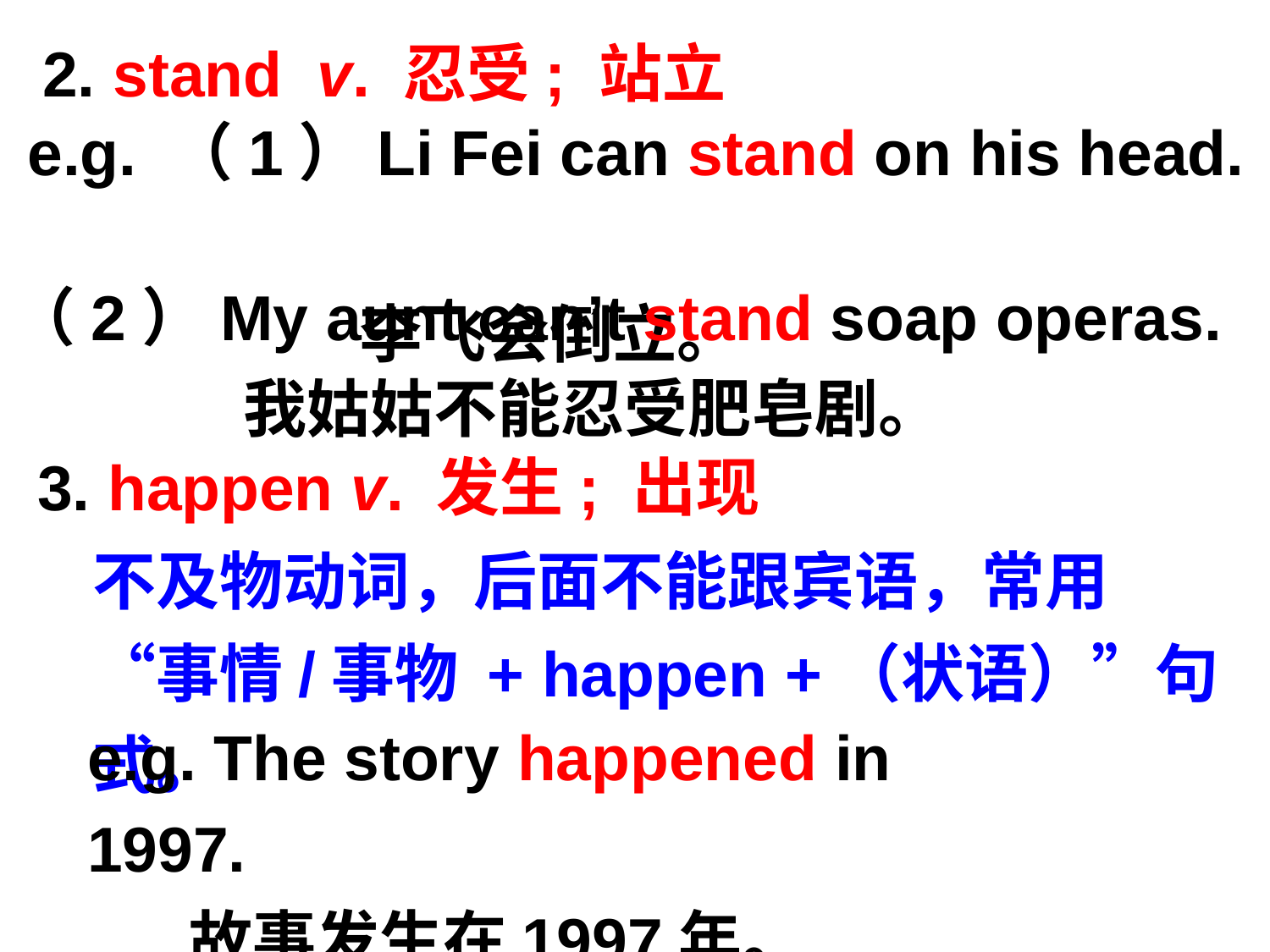

2. stand  v. 忍受; 站立
e.g. （1）Li Fei can stand on his head.
                      李飞会倒立。
（2）My aunt can’t stand soap operas.
               我姑姑不能忍受肥皂剧。
3. happen v. 发生; 出现
不及物动词，后面不能跟宾语，常用 “事情/事物 + happen +（状语）”句式。
e.g. The story happened in 1997.
      故事发生在1997年。